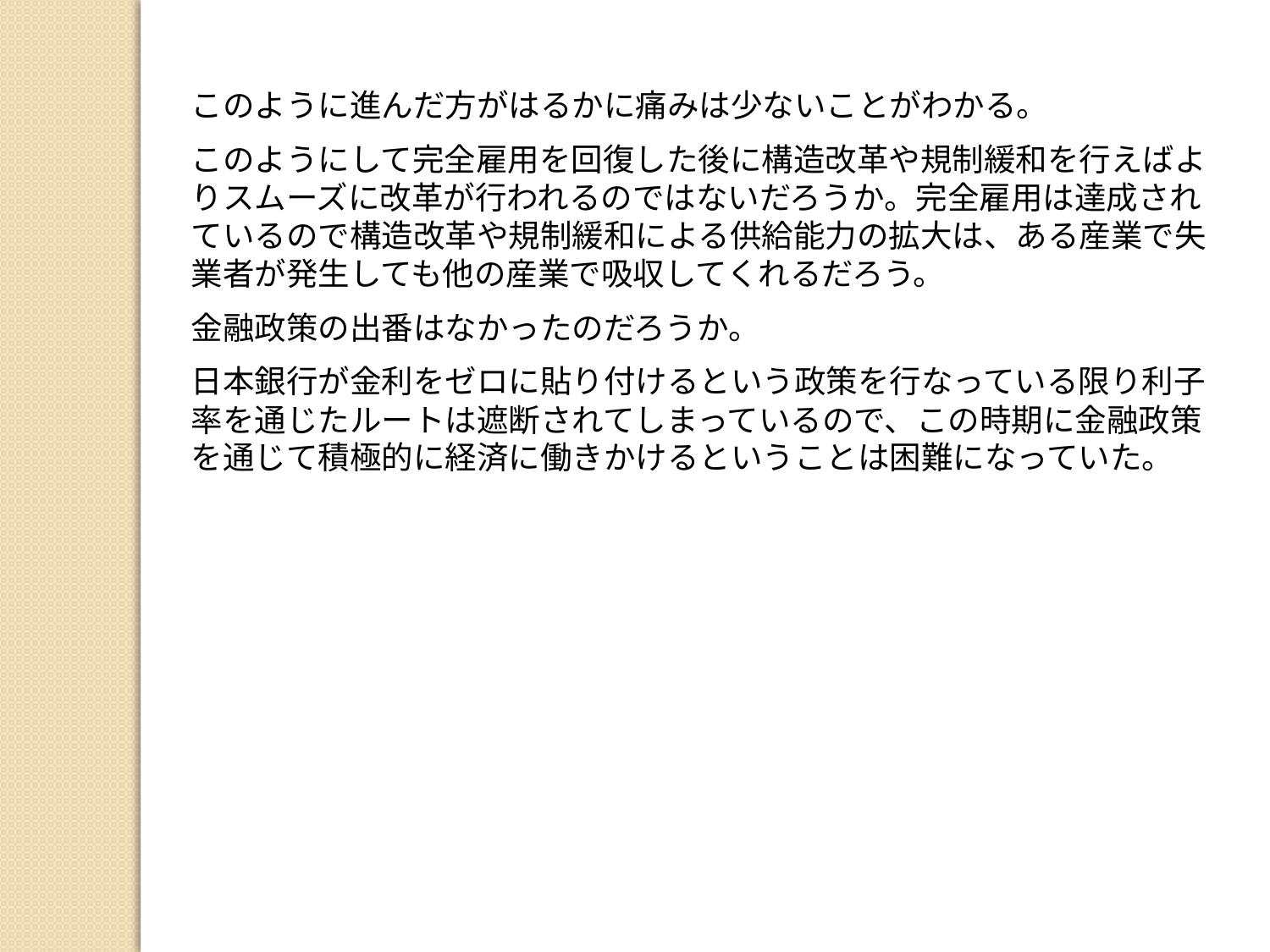

このように進んだ方がはるかに痛みは少ないことがわかる。
このようにして完全雇用を回復した後に構造改革や規制緩和を行えばよりスムーズに改革が行われるのではないだろうか。完全雇用は達成されているので構造改革や規制緩和による供給能力の拡大は、ある産業で失業者が発生しても他の産業で吸収してくれるだろう。
金融政策の出番はなかったのだろうか。
日本銀行が金利をゼロに貼り付けるという政策を行なっている限り利子率を通じたルートは遮断されてしまっているので、この時期に金融政策を通じて積極的に経済に働きかけるということは困難になっていた。